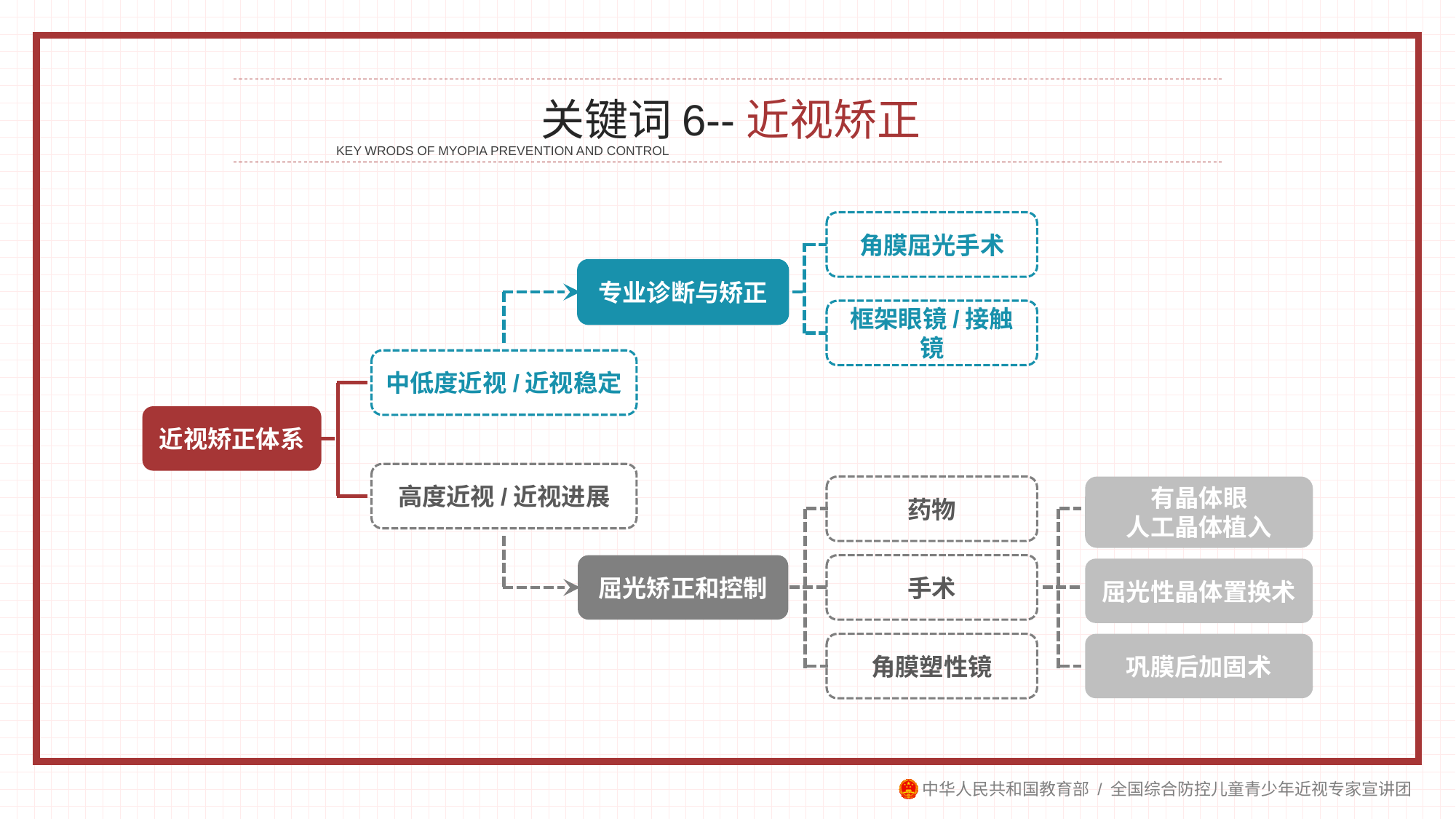

关键词6--近视矫正
KEY WRODS OF MYOPIA PREVENTION AND CONTROL
角膜屈光手术
框架眼镜/接触镜
专业诊断与矫正
中低度近视/近视稳定
高度近视/近视进展
近视矫正体系
药物
手术
角膜塑性镜
有晶体眼
人工晶体植入
屈光性晶体置换术
巩膜后加固术
屈光矫正和控制